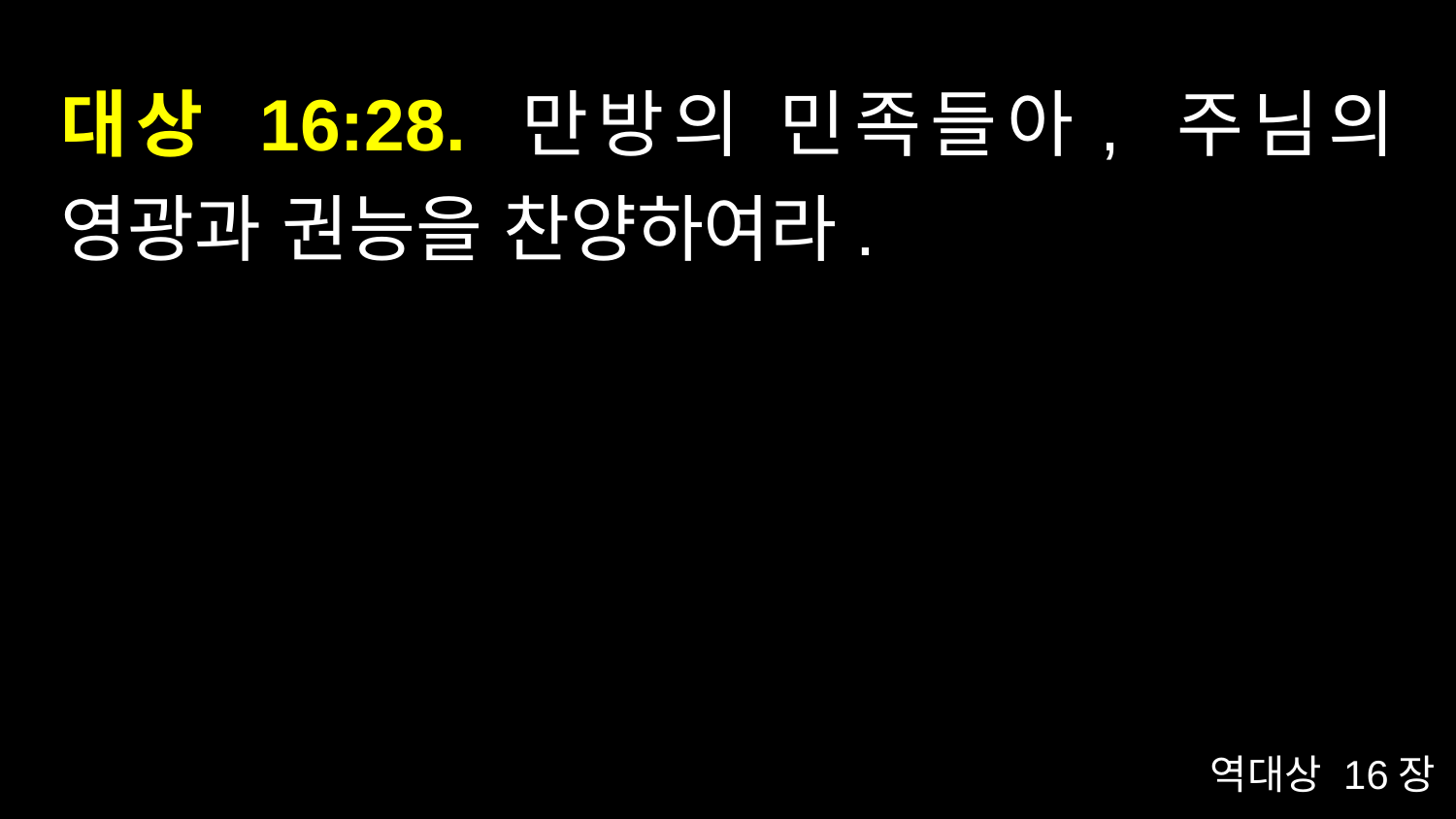

# 대상 16:28. 만방의 민족들아, 주님의 영광과 권능을 찬양하여라.
역대상 16장